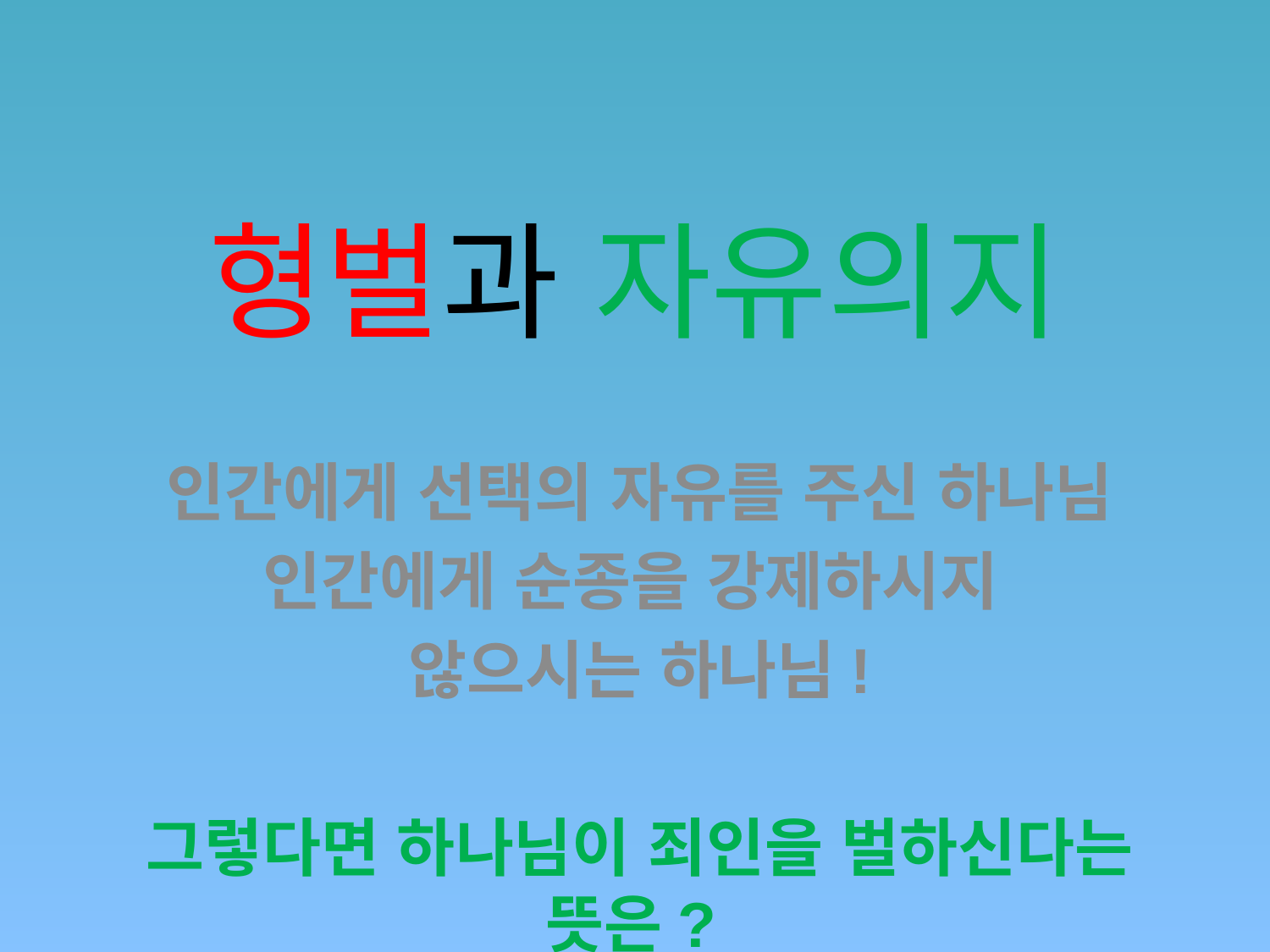

# 형벌과 자유의지
인간에게 선택의 자유를 주신 하나님
인간에게 순종을 강제하시지
않으시는 하나님!

그렇다면 하나님이 죄인을 벌하신다는 뜻은?